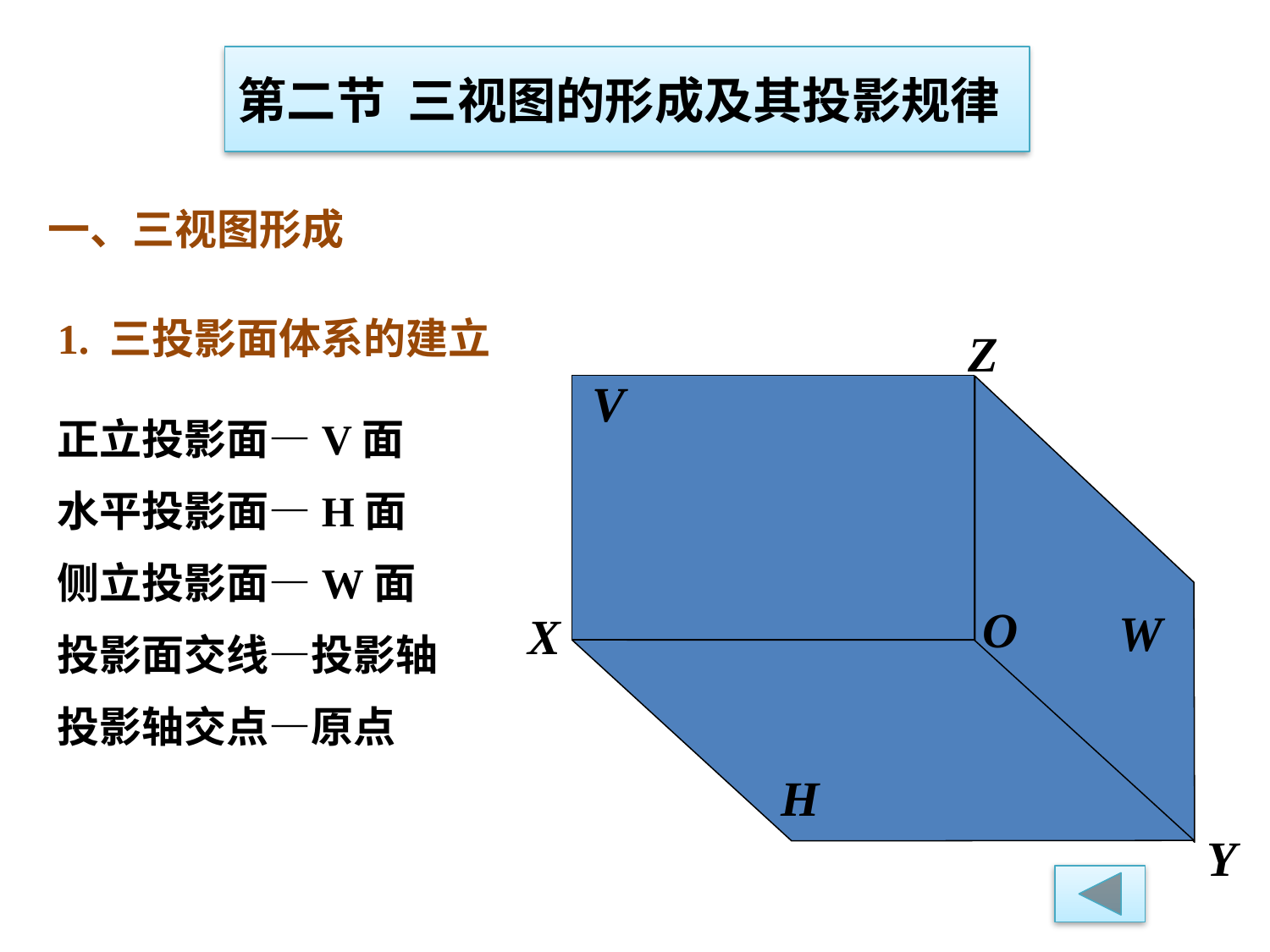

第二节  三视图的形成及其投影规律
一、三视图形成
1. 三投影面体系的建立
Z
V

O
X

H

正立投影面—V面
水平投影面—H面
侧立投影面—W面
投影面交线—投影轴
投影轴交点—原点
W
Y